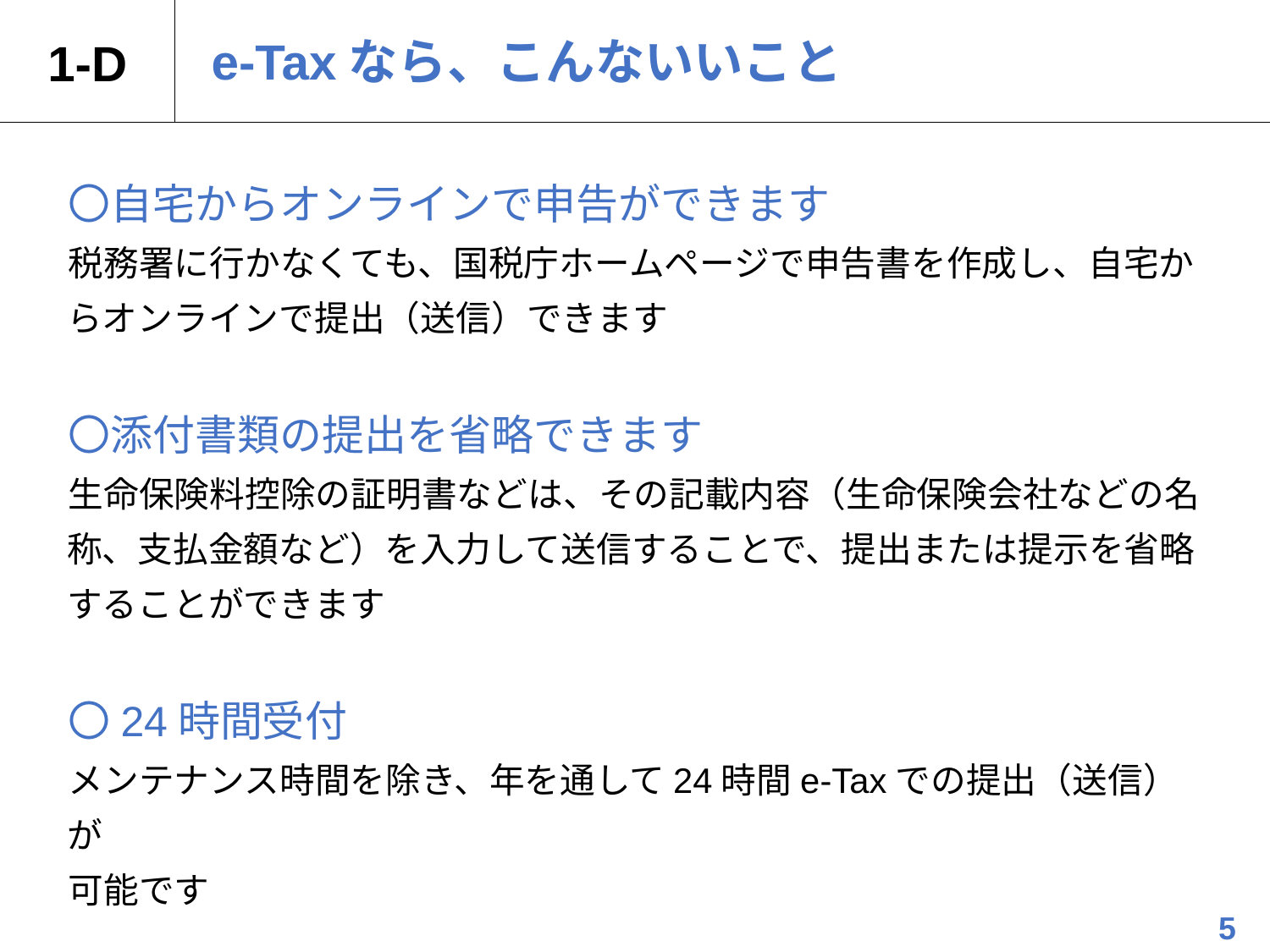

# 1-D
e-Taxなら、こんないいこと
〇自宅からオンラインで申告ができます
税務署に行かなくても、国税庁ホームページで申告書を作成し、自宅からオンラインで提出（送信）できます

〇添付書類の提出を省略できます
生命保険料控除の証明書などは、その記載内容（生命保険会社などの名称、支払金額など）を入力して送信することで、提出または提示を省略することができます

〇24時間受付
メンテナンス時間を除き、年を通して24時間e-Taxでの提出（送信）が
可能です
5